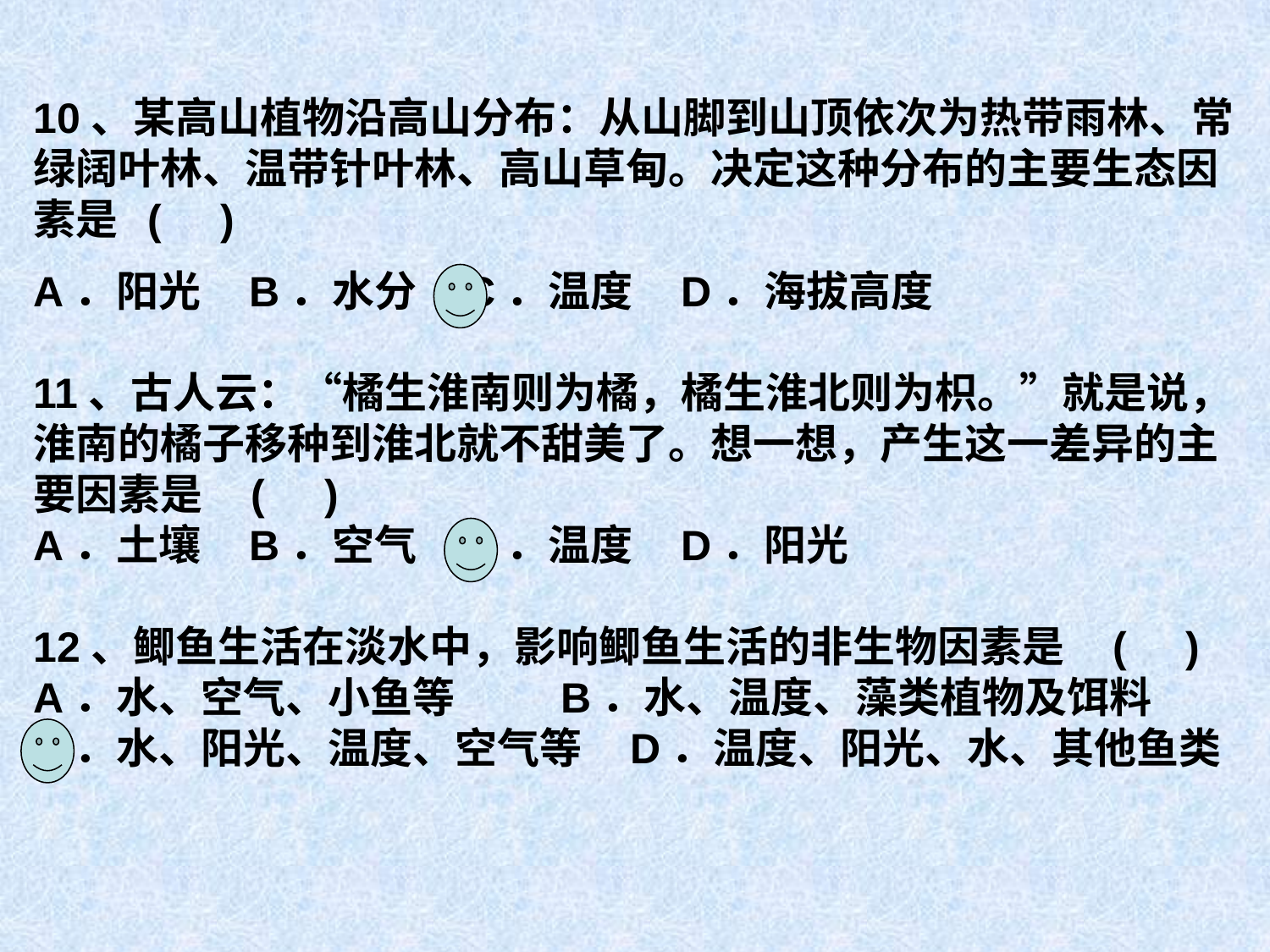

10、某高山植物沿高山分布：从山脚到山顶依次为热带雨林、常绿阔叶林、温带针叶林、高山草甸。决定这种分布的主要生态因素是  (     )
A．阳光    B．水分    C．温度    D．海拔高度

11、古人云：“橘生淮南则为橘，橘生淮北则为枳。”就是说，淮南的橘子移种到淮北就不甜美了。想一想，产生这一差异的主要因素是    (     )
A．土壤    B．空气    C．温度    D．阳光

12、鲫鱼生活在淡水中，影响鲫鱼生活的非生物因素是    (     )
A．水、空气、小鱼等          B．水、温度、藻类植物及饵料
C．水、阳光、温度、空气等    D．温度、阳光、水、其他鱼类